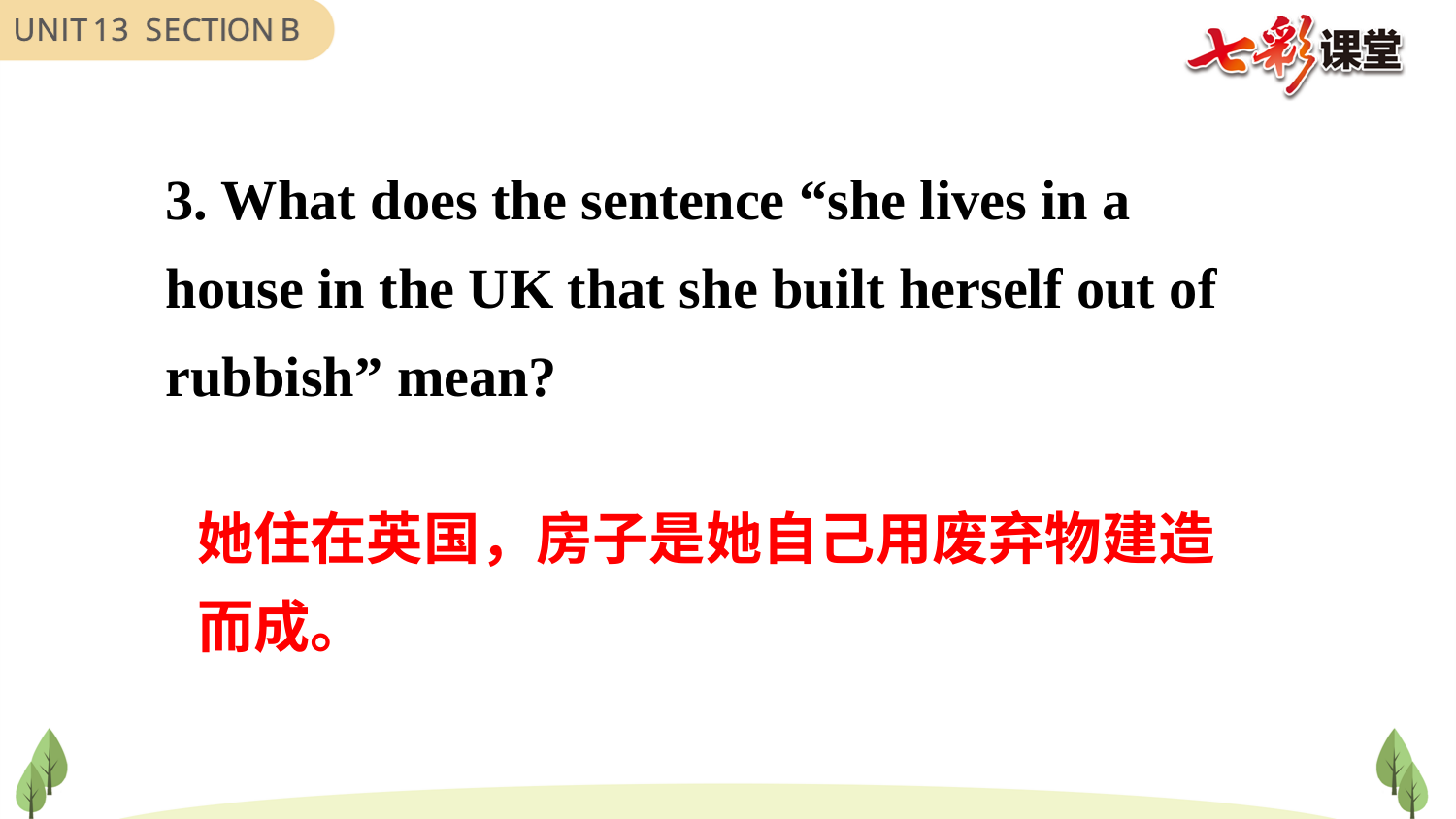

3. What does the sentence “she lives in a house in the UK that she built herself out of
rubbish” mean?
她住在英国，房子是她自己用废弃物建造而成。